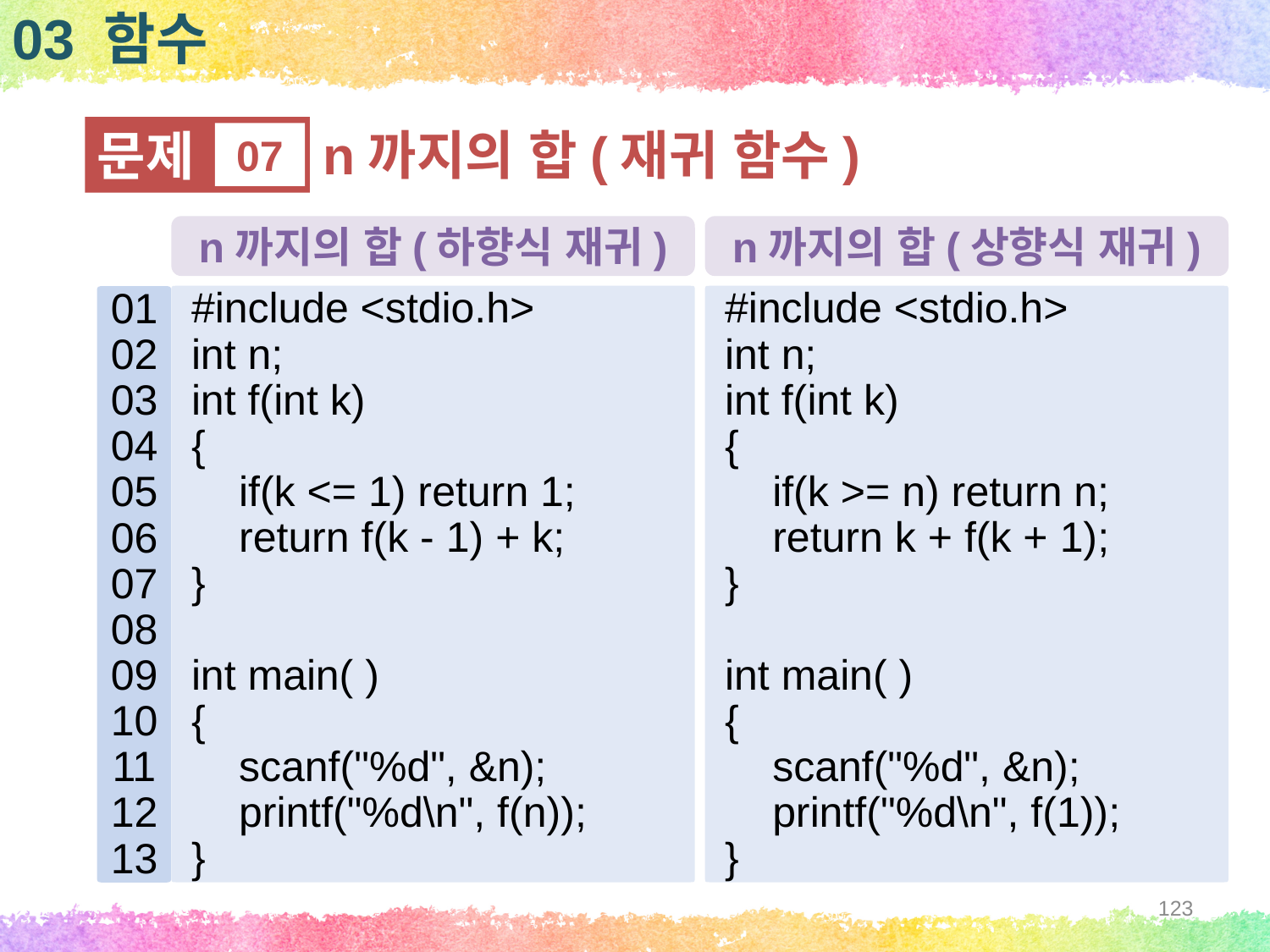

03 함수
문제
07
n까지의 합(재귀 함수)
n까지의 합(하향식 재귀)
n까지의 합(상향식 재귀)
#include <stdio.h>
int n;
int f(int k)
{
    if(k >= n) return n;
    return k + f(k + 1);
}

int main( )
{
    scanf("%d", &n);
    printf("%d\n", f(1));
}
#include <stdio.h>
int n;
int f(int k)
{
    if(k <= 1) return 1;
    return f(k - 1) + k;
}

int main( )
{
    scanf("%d", &n);
    printf("%d\n", f(n));
}
01
02
03
04
05
06
07
08
09
10
11
12
13
123